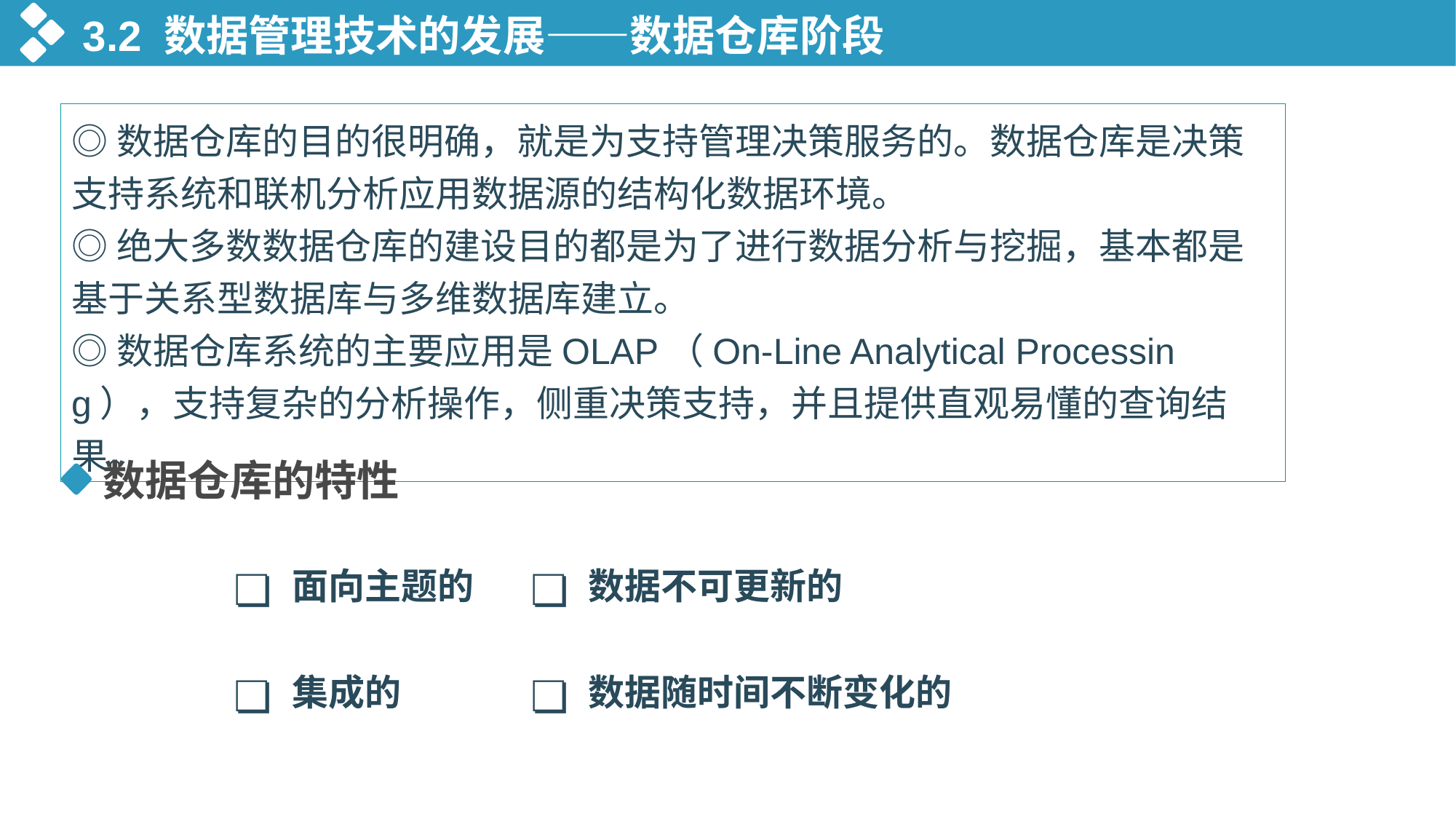

3.2 数据管理技术的发展——数据仓库阶段

◎数据仓库的目的很明确，就是为支持管理决策服务的。数据仓库是决策支持系统和联机分析应用数据源的结构化数据环境。
◎绝大多数数据仓库的建设目的都是为了进行数据分析与挖掘，基本都是基于关系型数据库与多维数据库建立。
◎数据仓库系统的主要应用是OLAP（On-Line Analytical Processing），支持复杂的分析操作，侧重决策支持，并且提供直观易懂的查询结果。
数据仓库的特性

❏
面向主题的
❏
数据不可更新的
❏
集成的
❏
数据随时间不断变化的